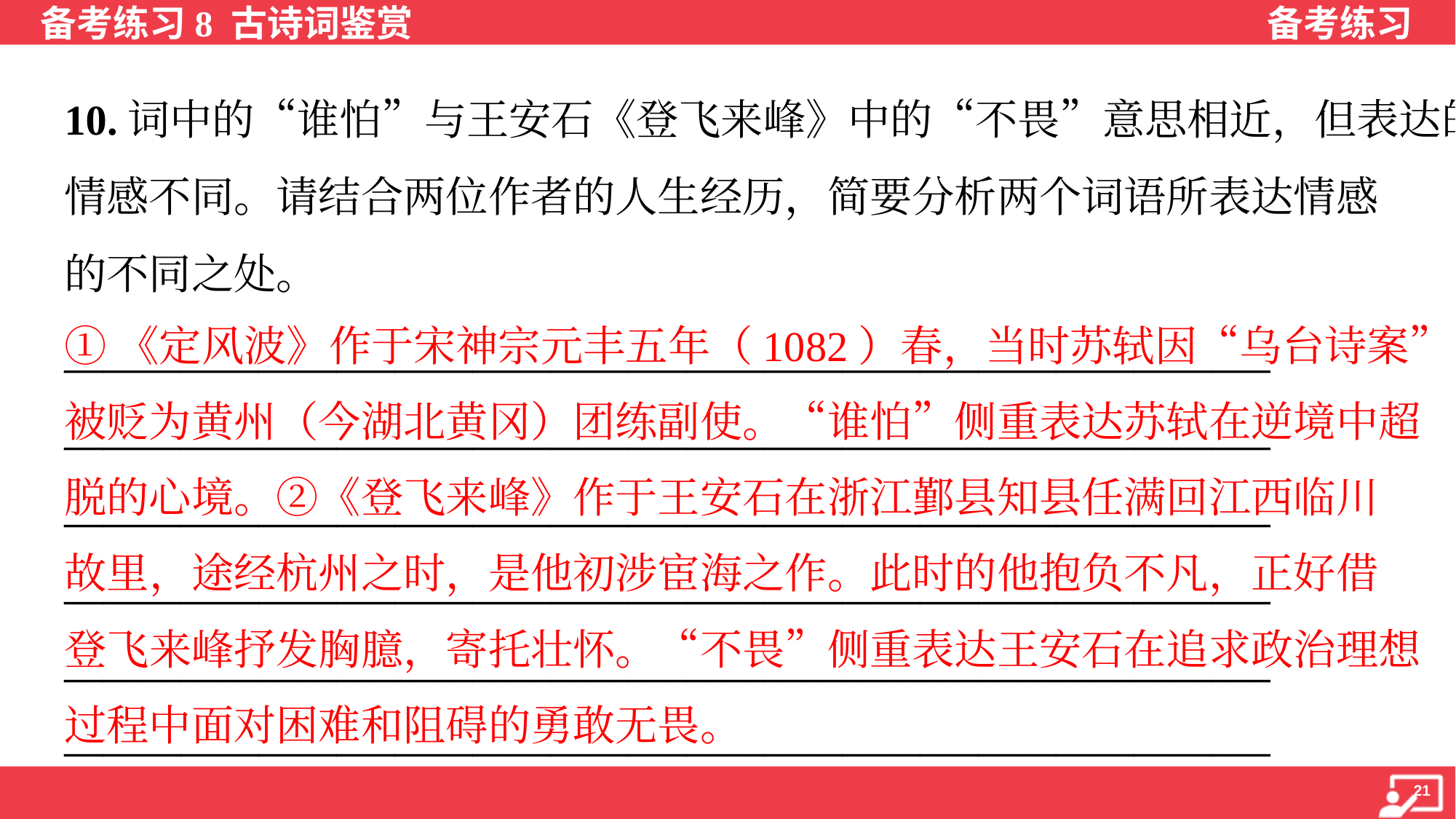

10.词中的“谁怕”与王安石《登飞来峰》中的“不畏”意思相近，但表达的
情感不同。请结合两位作者的人生经历，简要分析两个词语所表达情感
的不同之处。
______________________________________________________________
______________________________________________________________
______________________________________________________________
______________________________________________________________
______________________________________________________________
______________________________________________________________
①《定风波》作于宋神宗元丰五年（1082）春，当时苏轼因“乌台诗案”
被贬为黄州（今湖北黄冈）团练副使。“谁怕”侧重表达苏轼在逆境中超
脱的心境。②《登飞来峰》作于王安石在浙江鄞县知县任满回江西临川
故里，途经杭州之时，是他初涉宦海之作。此时的他抱负不凡，正好借
登飞来峰抒发胸臆，寄托壮怀。“不畏”侧重表达王安石在追求政治理想
过程中面对困难和阻碍的勇敢无畏。